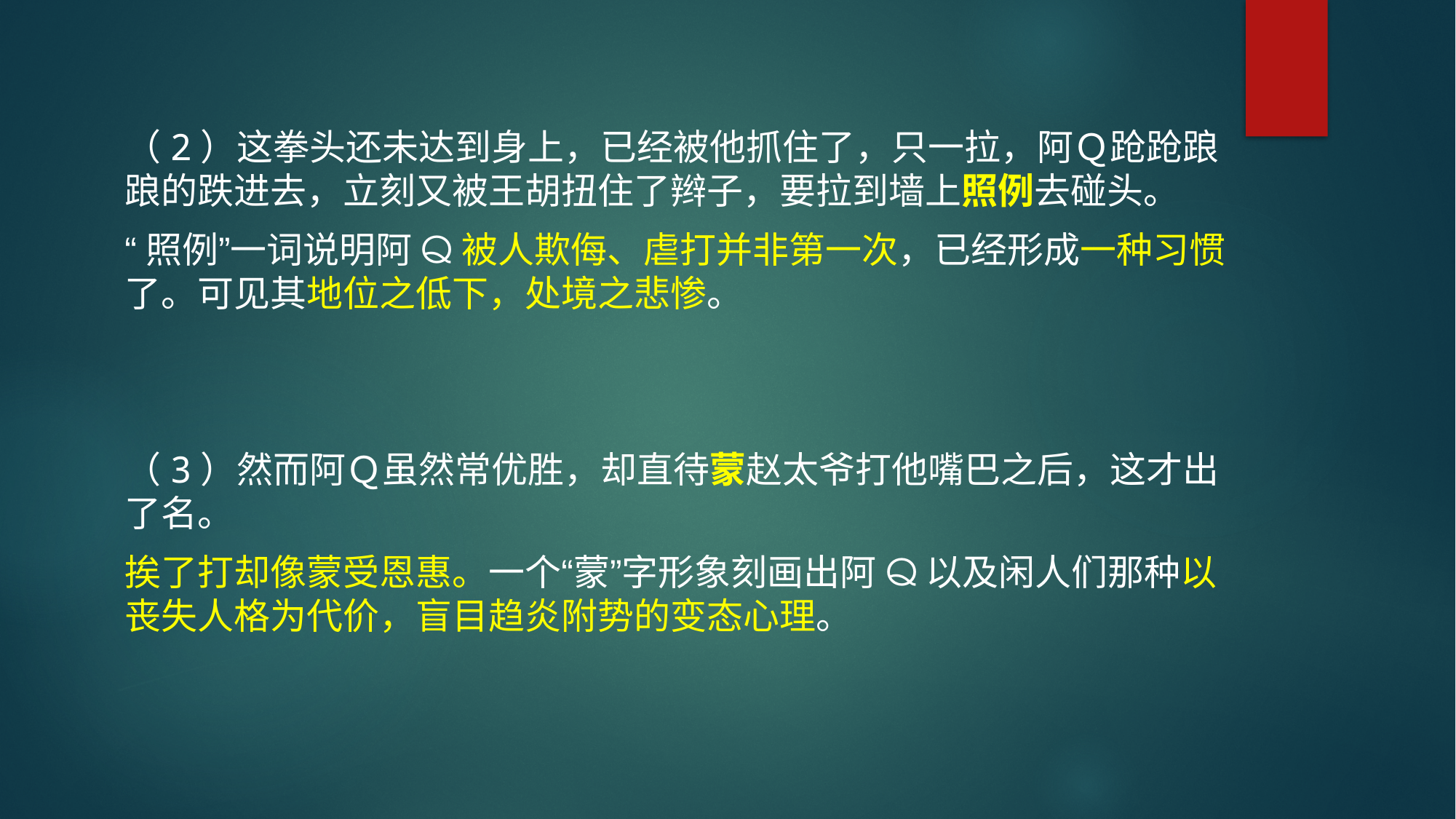

（2）这拳头还未达到身上，已经被他抓住了，只一拉，阿Ｑ跄跄踉踉的跌进去，立刻又被王胡扭住了辫子，要拉到墙上照例去碰头。
“照例”一词说明阿Q被人欺侮、虐打并非第一次，已经形成一种习惯了。可见其地位之低下，处境之悲惨。

（3）然而阿Ｑ虽然常优胜，却直待蒙赵太爷打他嘴巴之后，这才出了名。
挨了打却像蒙受恩惠。一个“蒙”字形象刻画出阿Q以及闲人们那种以丧失人格为代价，盲目趋炎附势的变态心理。